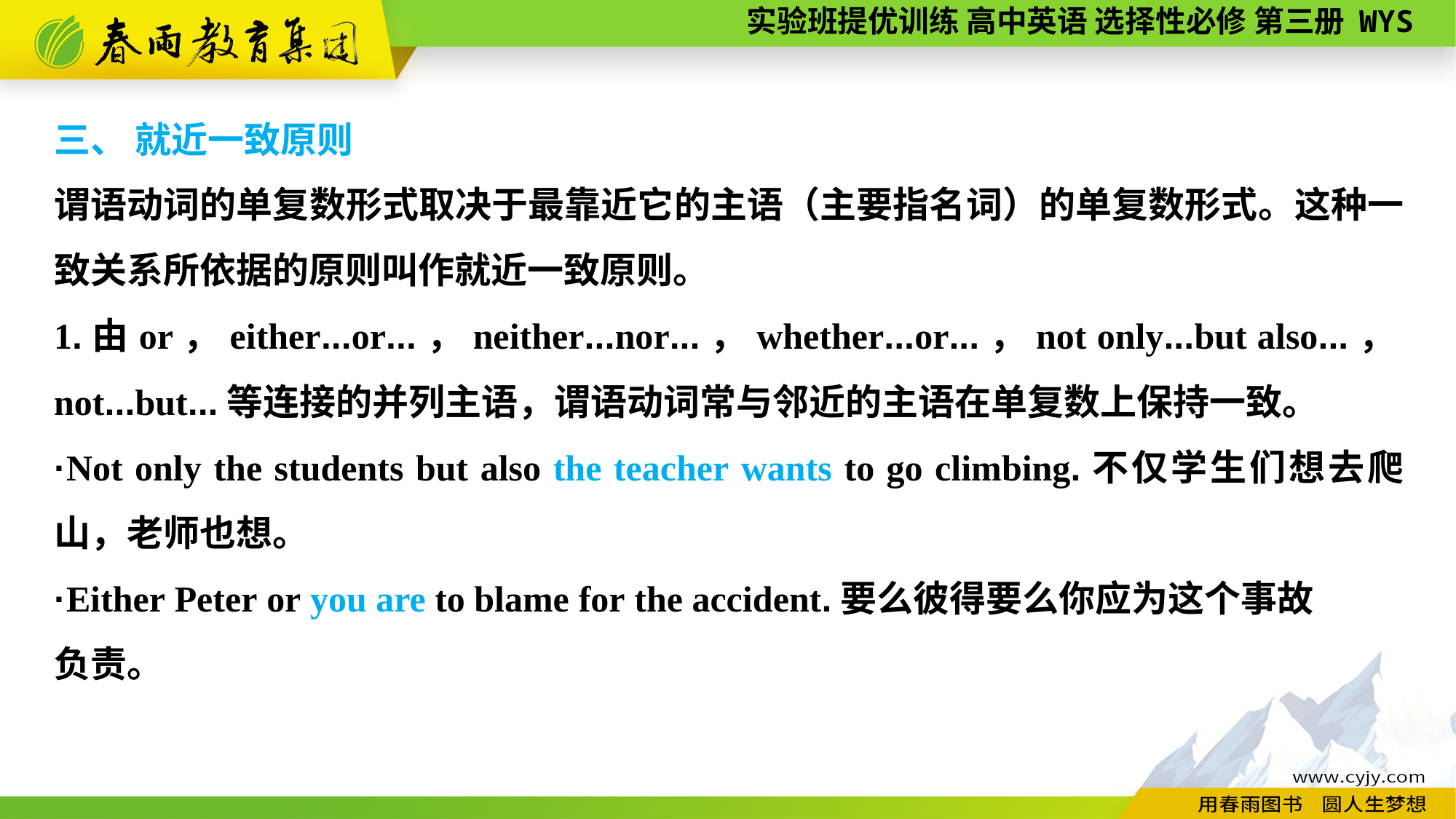

三、 就近一致原则
谓语动词的单复数形式取决于最靠近它的主语（主要指名词）的单复数形式。这种一致关系所依据的原则叫作就近一致原则。
1.由or，either...or...，neither...nor...，whether...or...，not only...but also...，not...but...等连接的并列主语，谓语动词常与邻近的主语在单复数上保持一致。
·Not only the students but also the teacher wants to go climbing.不仅学生们想去爬山，老师也想。
·Either Peter or you are to blame for the accident.要么彼得要么你应为这个事故
负责。